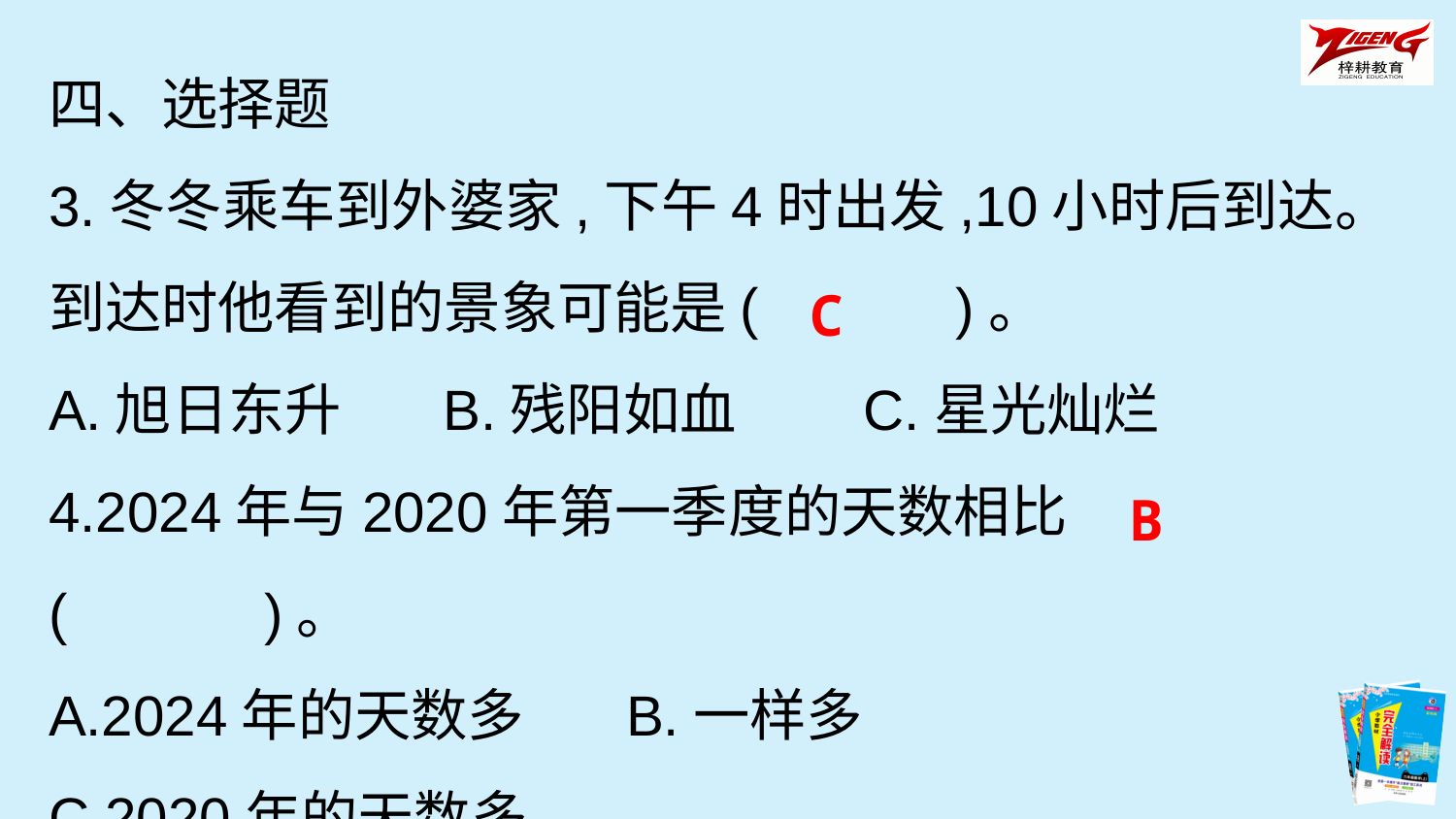

四、选择题
3.冬冬乘车到外婆家,下午4时出发,10小时后到达。到达时他看到的景象可能是(　　　)。
A.旭日东升       B.残阳如血         C.星光灿烂
4.2024年与2020年第一季度的天数相比(　　　)。
A.2024年的天数多       B.一样多
C.2020年的天数多
C
B